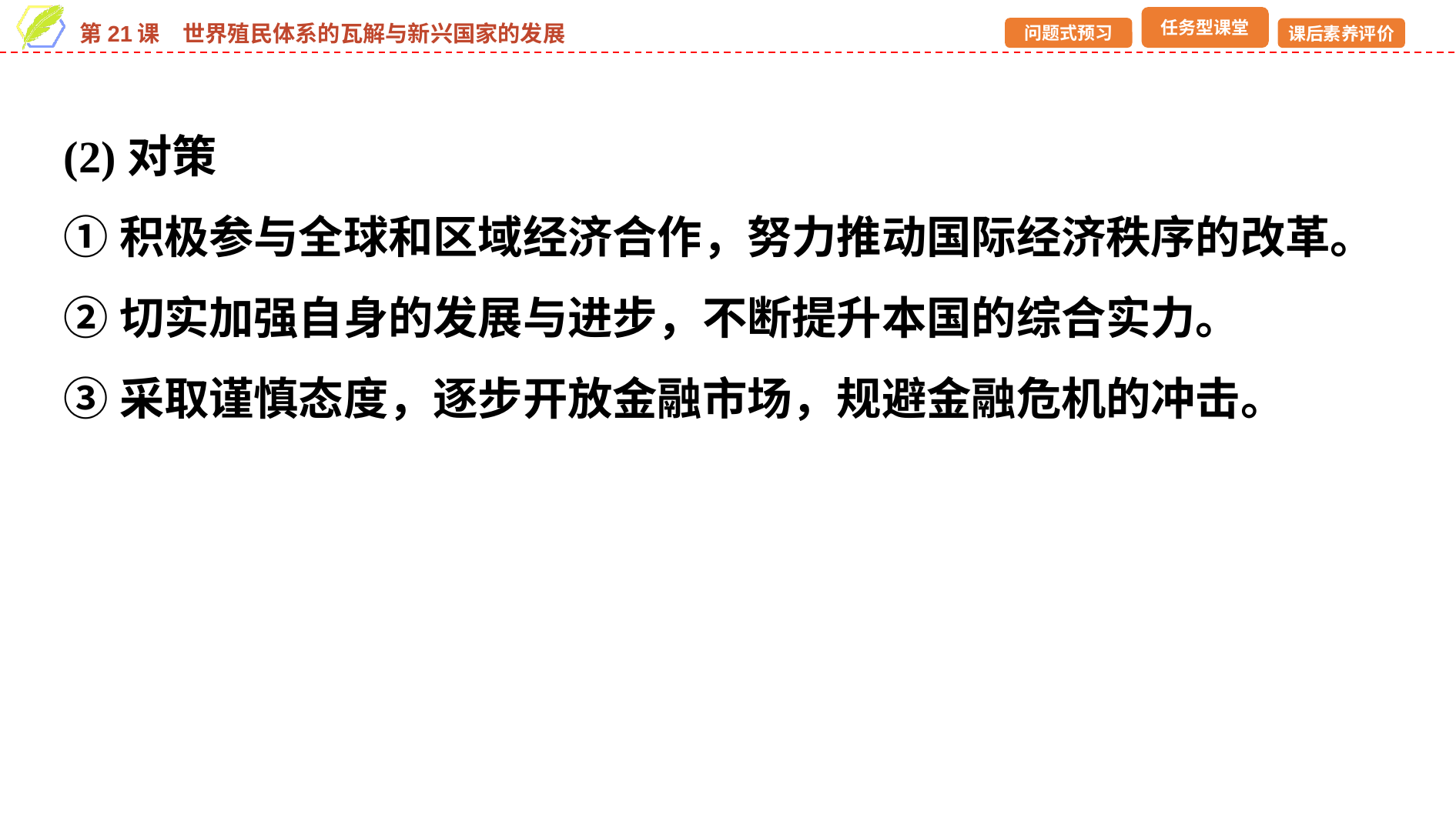

(2)对策
①积极参与全球和区域经济合作，努力推动国际经济秩序的改革。
②切实加强自身的发展与进步，不断提升本国的综合实力。
③采取谨慎态度，逐步开放金融市场，规避金融危机的冲击。